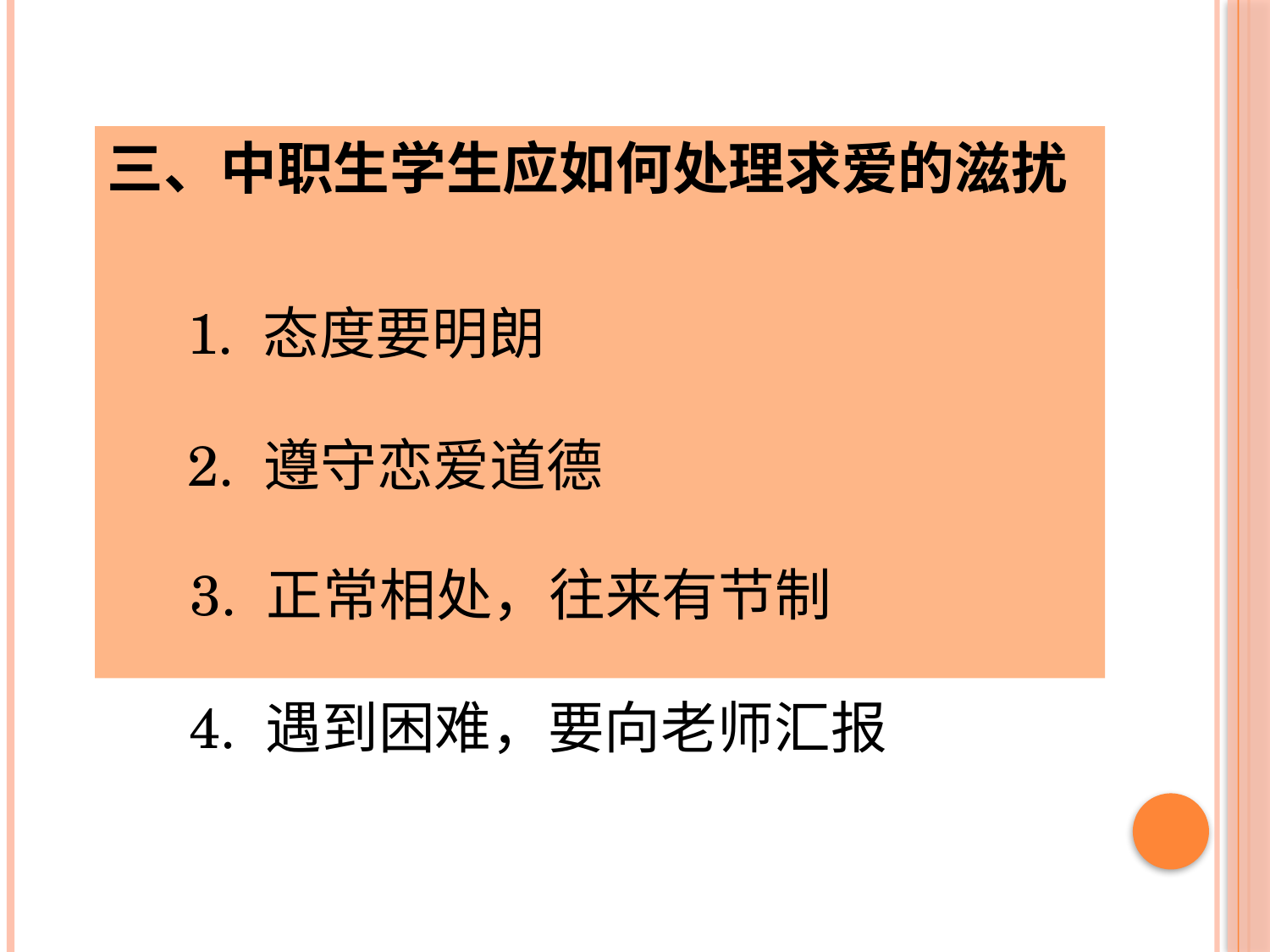

三、中职生学生应如何处理求爱的滋扰
1. 态度要明朗
2. 遵守恋爱道德
3. 正常相处，往来有节制
4. 遇到困难，要向老师汇报